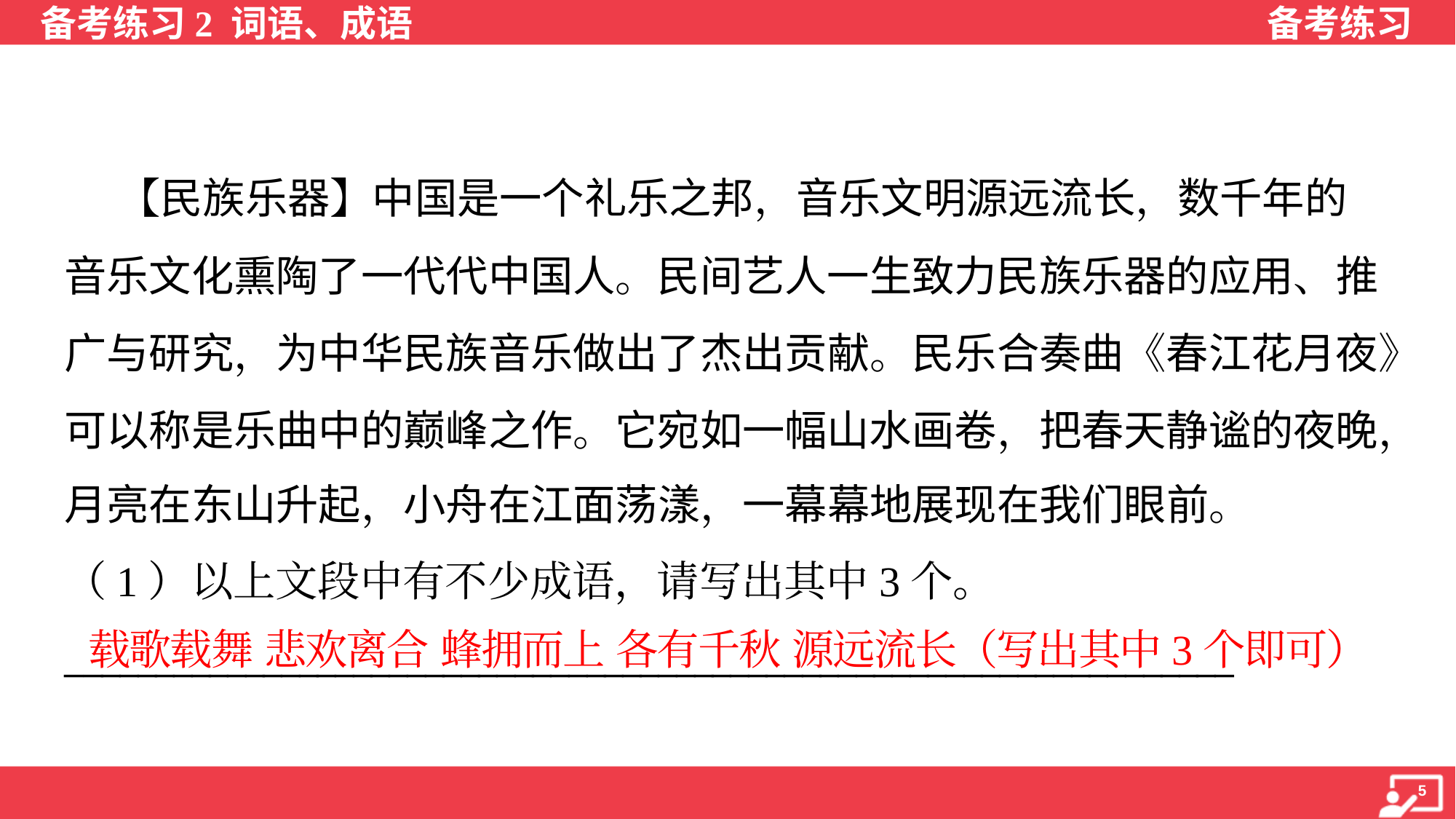

【民族乐器】中国是一个礼乐之邦，音乐文明源远流长，数千年的
音乐文化熏陶了一代代中国人。民间艺人一生致力民族乐器的应用、推
广与研究，为中华民族音乐做出了杰出贡献。民乐合奏曲《春江花月夜》
可以称是乐曲中的巅峰之作。它宛如一幅山水画卷，把春天静谧的夜晚，
月亮在东山升起，小舟在江面荡漾，一幕幕地展现在我们眼前。
（1）以上文段中有不少成语，请写出其中3个。
_________________________________________________________________
载歌载舞 悲欢离合 蜂拥而上 各有千秋 源远流长（写出其中3个即可）